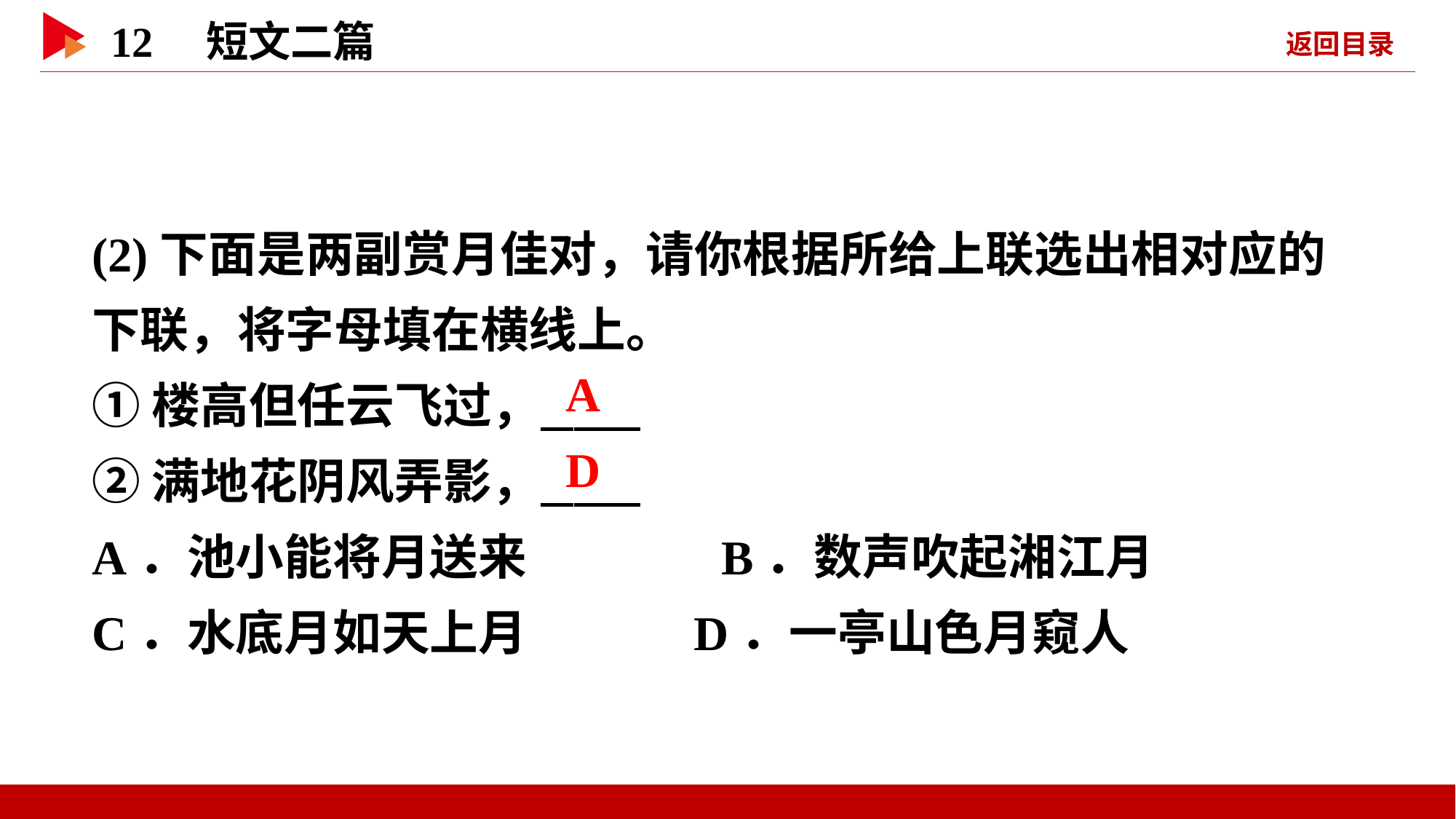

(2)下面是两副赏月佳对，请你根据所给上联选出相对应的下联，将字母填在横线上。
①楼高但任云飞过，
②满地花阴风弄影，
A．池小能将月送来　           B．数声吹起湘江月
C．水底月如天上月              D．一亭山色月窥人
   A
   D